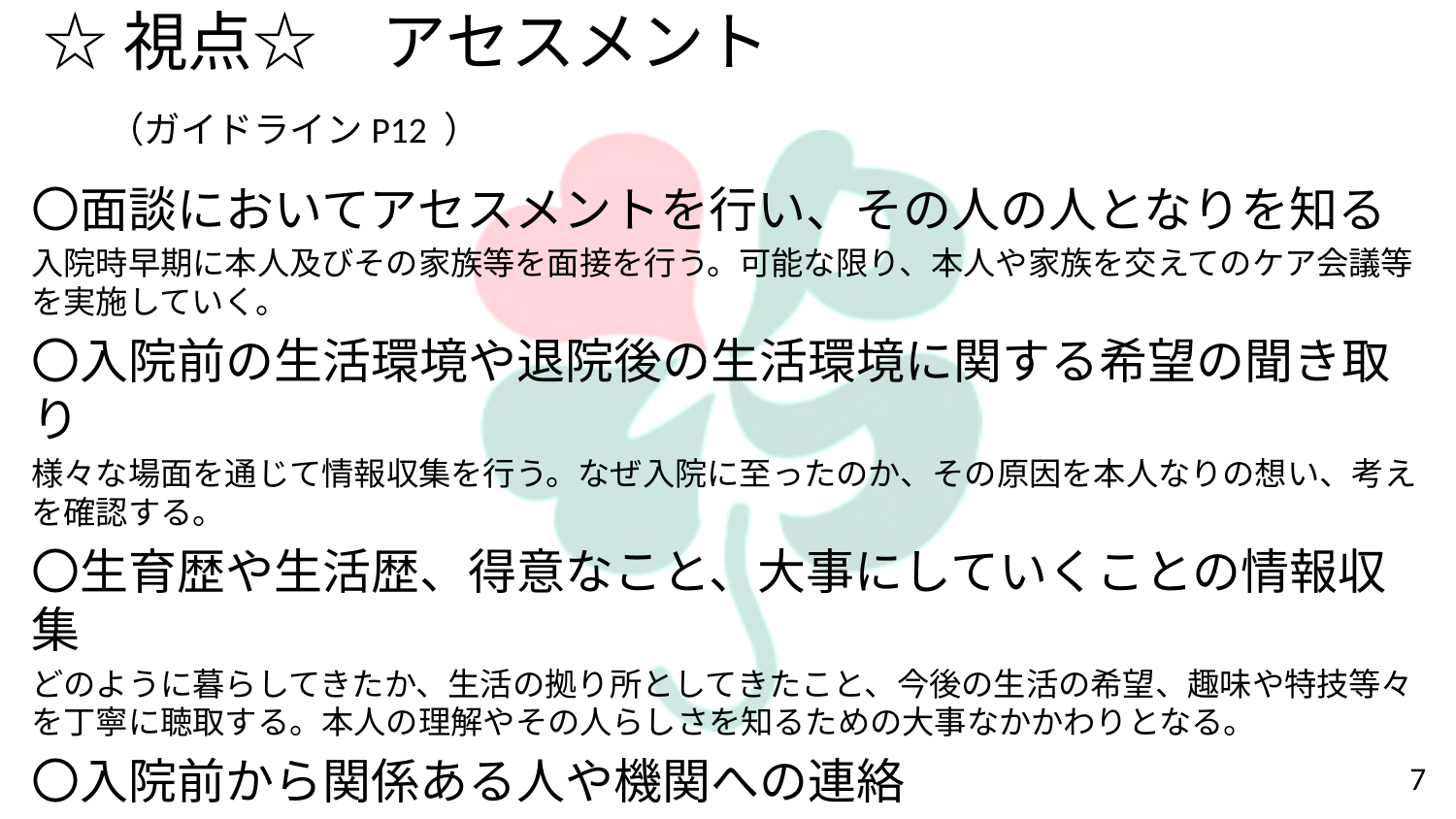

# ☆視点☆　アセスメント　　　　　　　　　　（ガイドラインP12 ）
〇面談においてアセスメントを行い、その人の人となりを知る
入院時早期に本人及びその家族等を面接を行う。可能な限り、本人や家族を交えてのケア会議等を実施していく。
〇入院前の生活環境や退院後の生活環境に関する希望の聞き取り
様々な場面を通じて情報収集を行う。なぜ入院に至ったのか、その原因を本人なりの想い、考えを確認する。
〇生育歴や生活歴、得意なこと、大事にしていくことの情報収集
どのように暮らしてきたか、生活の拠り所としてきたこと、今後の生活の希望、趣味や特技等々を丁寧に聴取する。本人の理解やその人らしさを知るための大事なかかわりとなる。
〇入院前から関係ある人や機関への連絡
本人及び家族の同意のもと、入院前から関係のある機関等から状況等を聴取する。「その人と本人を取り巻く環境」を知る機会となる。
7